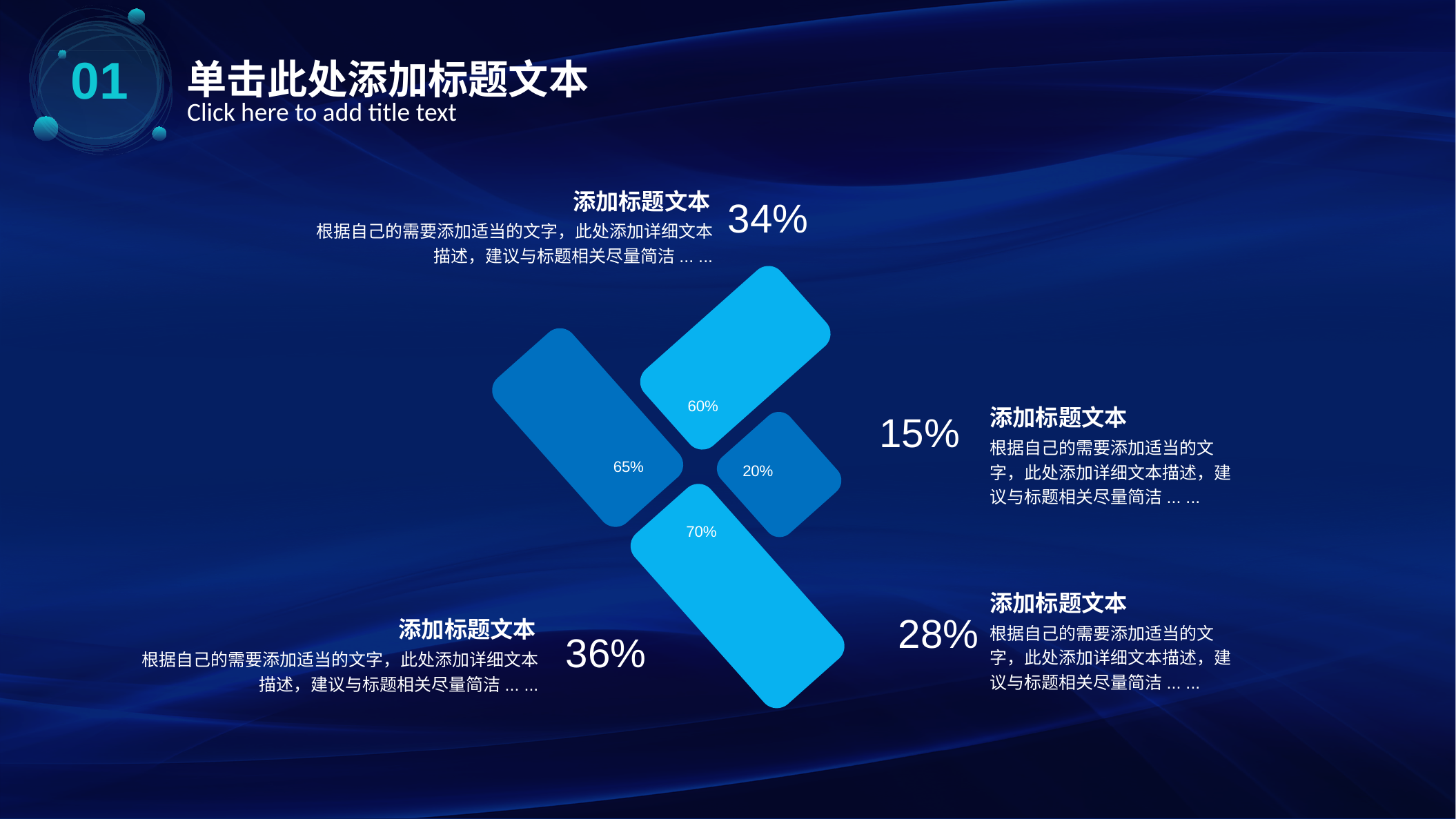

01
单击此处添加标题文本
Click here to add title text
添加标题文本
根据自己的需要添加适当的文字，此处添加详细文本描述，建议与标题相关尽量简洁... ...
34%

60%
15%
添加标题文本
根据自己的需要添加适当的文字，此处添加详细文本描述，建议与标题相关尽量简洁... ...

65%
20%
70%

添加标题文本
根据自己的需要添加适当的文字，此处添加详细文本描述，建议与标题相关尽量简洁... ...
28%
添加标题文本
根据自己的需要添加适当的文字，此处添加详细文本描述，建议与标题相关尽量简洁... ...
36%